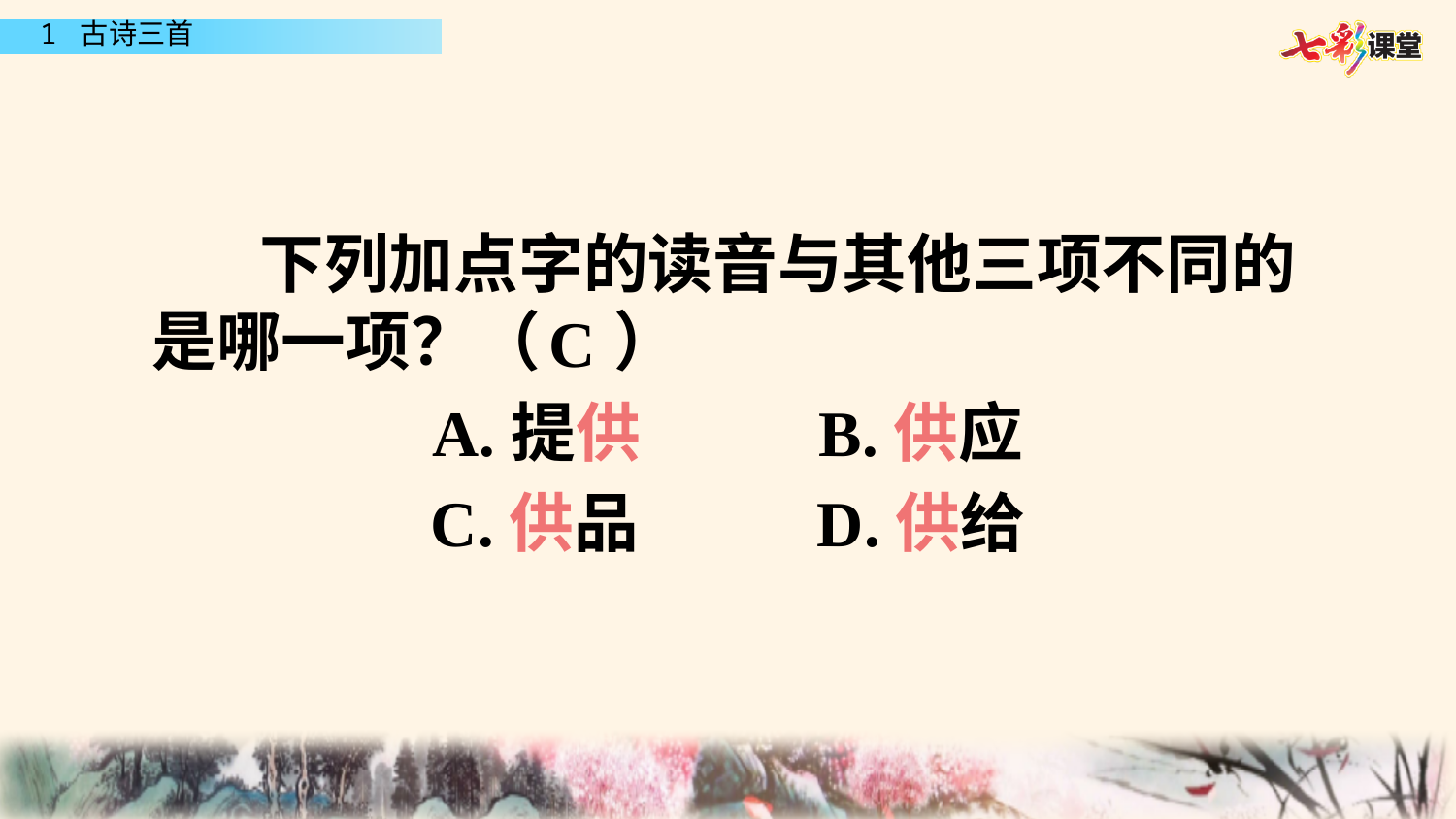

#
         下列加点字的读音与其他三项不同的是哪一项？（     ）
A.提供           B.供应
C.供品           D.供给
C